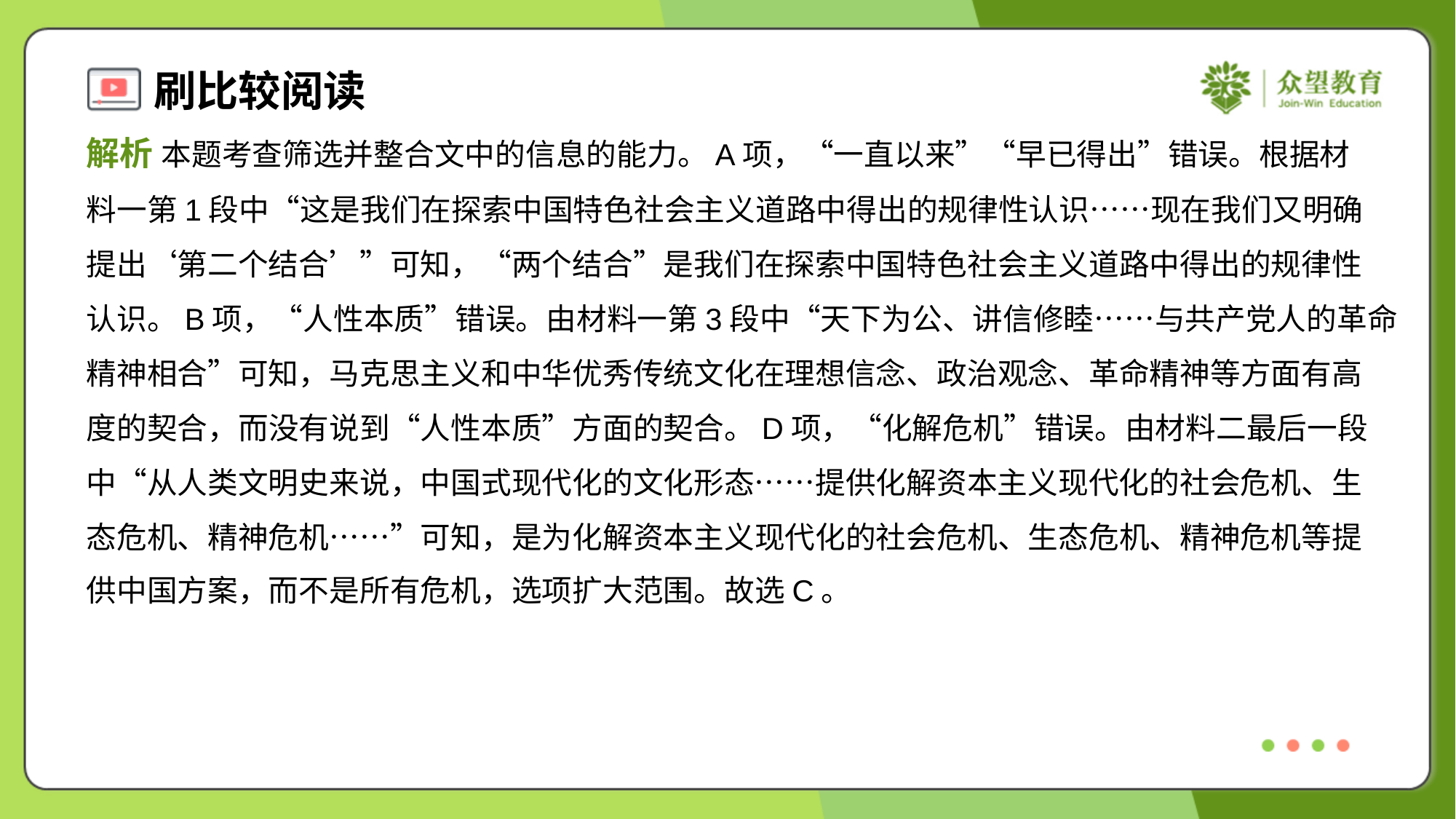

解析 本题考查筛选并整合文中的信息的能力。A项，“一直以来”“早已得出”错误。根据材
料一第1段中“这是我们在探索中国特色社会主义道路中得出的规律性认识……现在我们又明确
提出‘第二个结合’”可知，“两个结合”是我们在探索中国特色社会主义道路中得出的规律性
认识。B项，“人性本质”错误。由材料一第3段中“天下为公、讲信修睦……与共产党人的革命
精神相合”可知，马克思主义和中华优秀传统文化在理想信念、政治观念、革命精神等方面有高
度的契合，而没有说到“人性本质”方面的契合。D项，“化解危机”错误。由材料二最后一段
中“从人类文明史来说，中国式现代化的文化形态……提供化解资本主义现代化的社会危机、生
态危机、精神危机……”可知，是为化解资本主义现代化的社会危机、生态危机、精神危机等提
供中国方案，而不是所有危机，选项扩大范围。故选C。